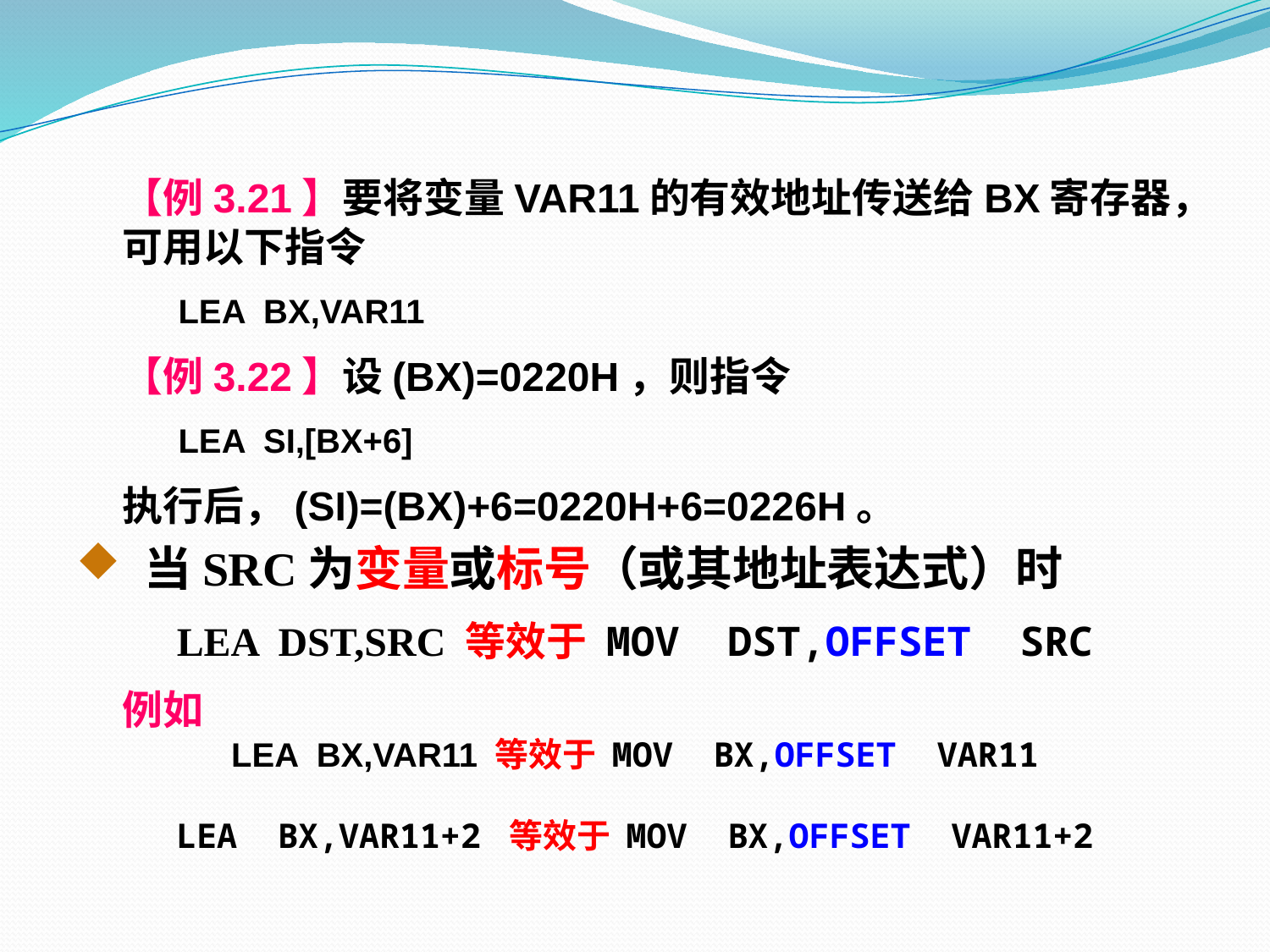

【例3.21】要将变量VAR11的有效地址传送给BX寄存器，
    可用以下指令

           LEA  BX,VAR11

    【例3.22】设(BX)=0220H，则指令

           LEA  SI,[BX+6]

    执行后，(SI)=(BX)+6=0220H+6=0226H。
当SRC为变量或标号（或其地址表达式）时

LEA  DST,SRC 等效于 MOV  DST,OFFSET  SRC

    例如
LEA  BX,VAR11 等效于 MOV  BX,OFFSET  VAR11

LEA  BX,VAR11+2 等效于 MOV  BX,OFFSET  VAR11+2